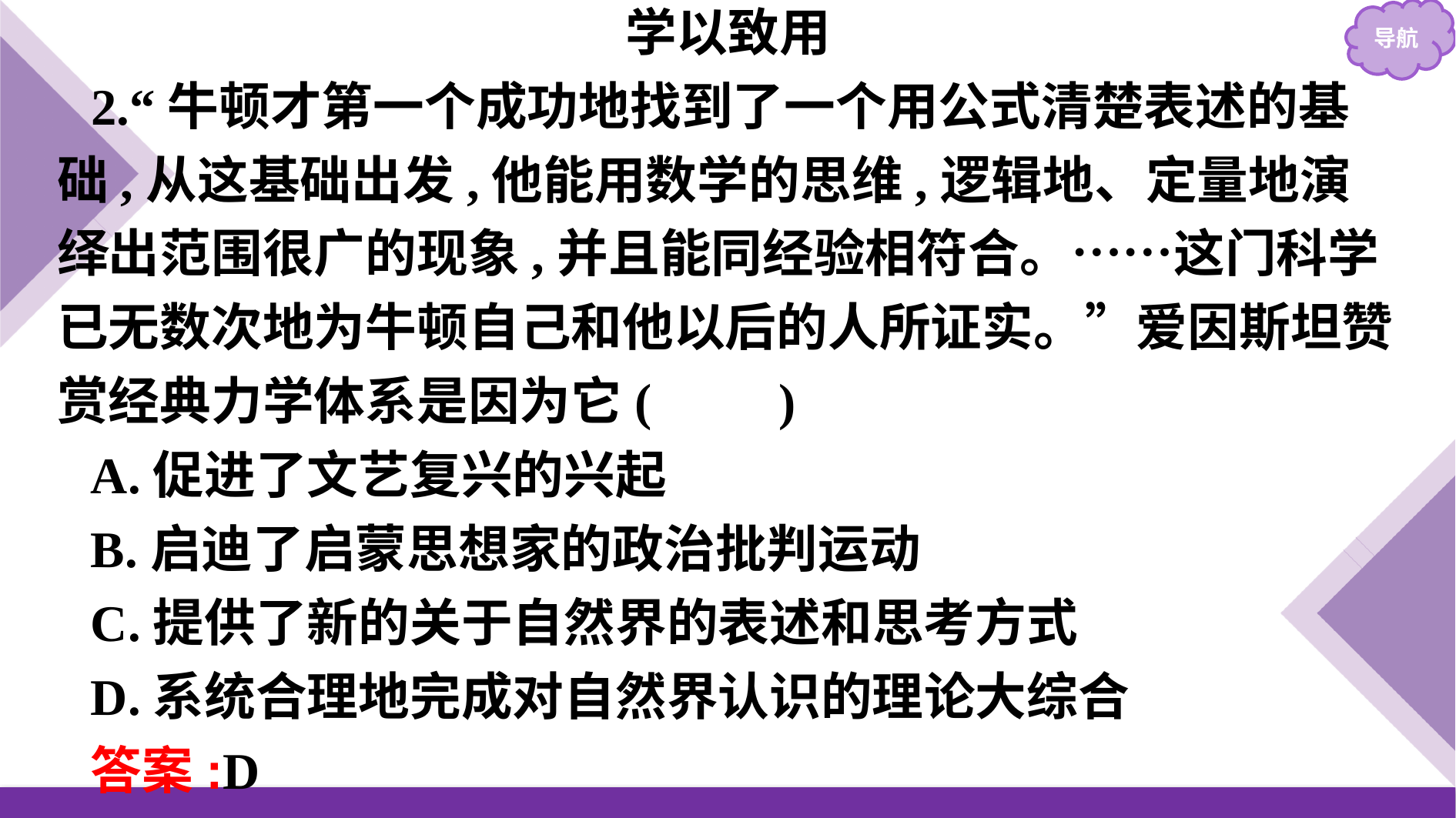

学以致用
2.“牛顿才第一个成功地找到了一个用公式清楚表述的基础,从这基础出发,他能用数学的思维,逻辑地、定量地演绎出范围很广的现象,并且能同经验相符合。……这门科学已无数次地为牛顿自己和他以后的人所证实。”爱因斯坦赞赏经典力学体系是因为它(　　)
A.促进了文艺复兴的兴起
B.启迪了启蒙思想家的政治批判运动
C.提供了新的关于自然界的表述和思考方式
D.系统合理地完成对自然界认识的理论大综合
答案:D